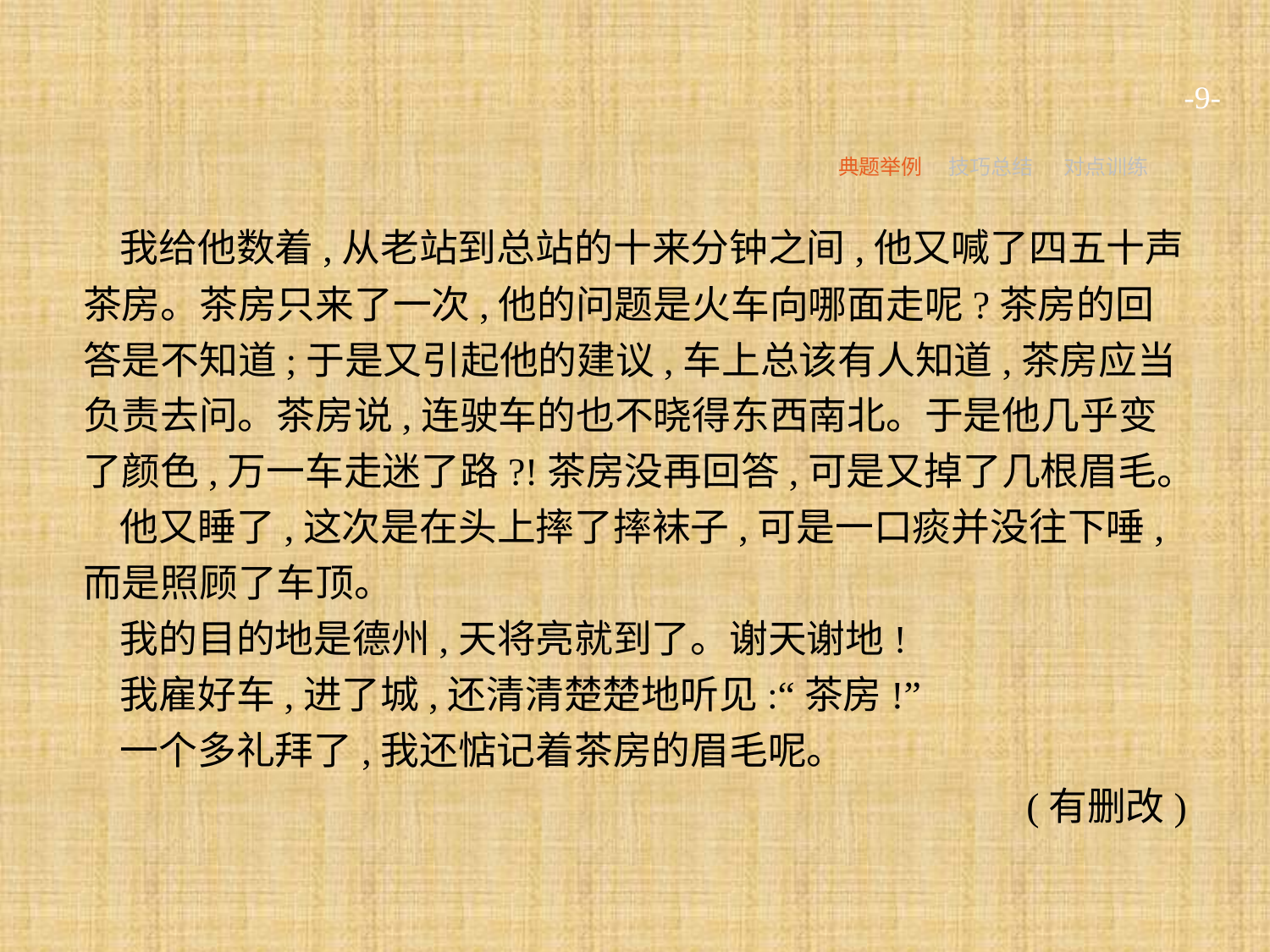

-9-
典题举例
技巧总结
对点训练
我给他数着,从老站到总站的十来分钟之间,他又喊了四五十声茶房。茶房只来了一次,他的问题是火车向哪面走呢?茶房的回答是不知道;于是又引起他的建议,车上总该有人知道,茶房应当负责去问。茶房说,连驶车的也不晓得东西南北。于是他几乎变了颜色,万一车走迷了路?!茶房没再回答,可是又掉了几根眉毛。
他又睡了,这次是在头上摔了摔袜子,可是一口痰并没往下唾,而是照顾了车顶。
我的目的地是德州,天将亮就到了。谢天谢地!
我雇好车,进了城,还清清楚楚地听见:“茶房!”
一个多礼拜了,我还惦记着茶房的眉毛呢。
(有删改)